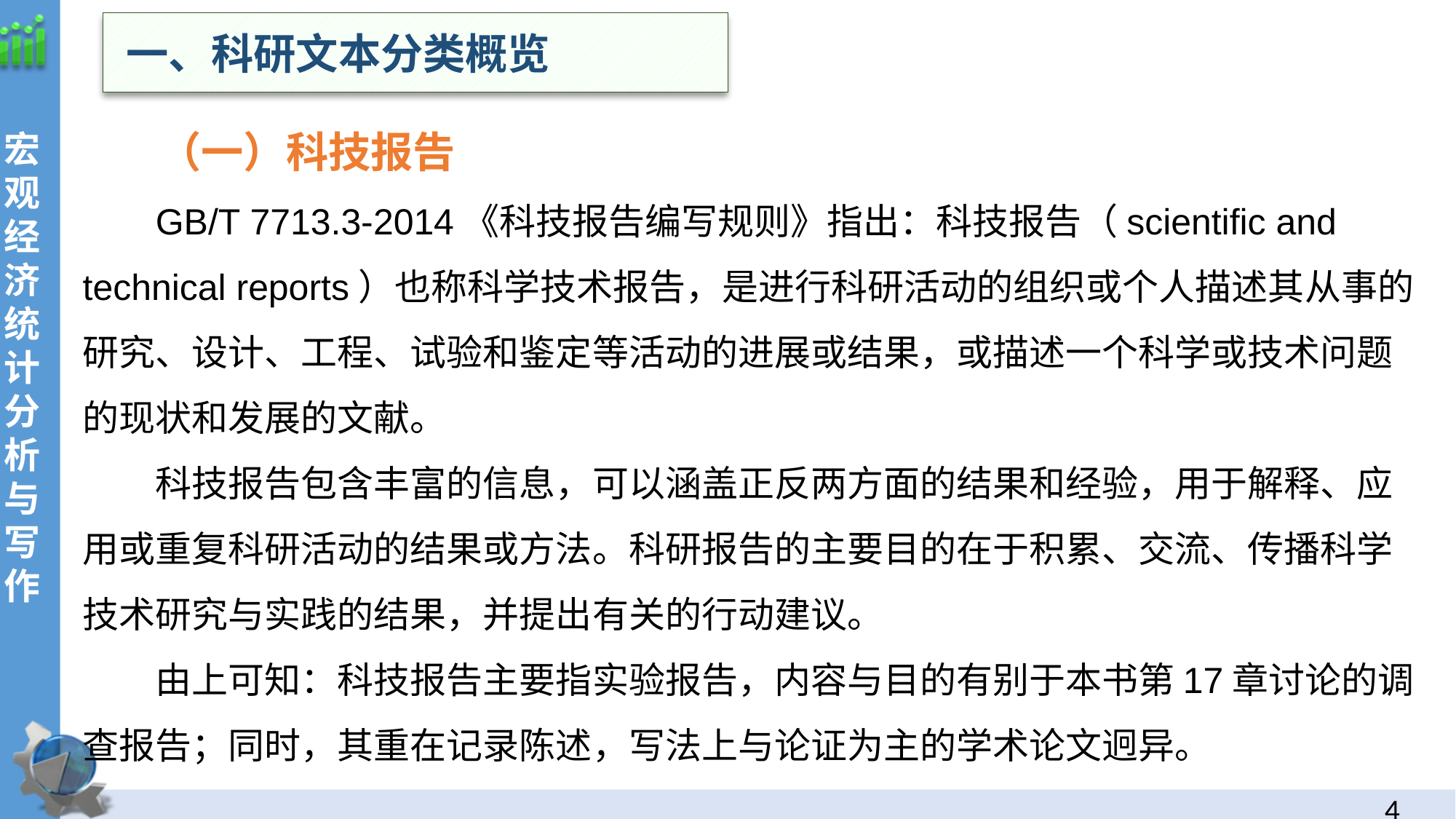

一、科研文本分类概览

         （一）科技报告
GB/T 7713.3-2014《科技报告编写规则》指出：科技报告（scientific and technical reports）也称科学技术报告，是进行科研活动的组织或个人描述其从事的研究、设计、工程、试验和鉴定等活动的进展或结果，或描述一个科学或技术问题的现状和发展的文献。
科技报告包含丰富的信息，可以涵盖正反两方面的结果和经验，用于解释、应用或重复科研活动的结果或方法。科研报告的主要目的在于积累、交流、传播科学技术研究与实践的结果，并提出有关的行动建议。
由上可知：科技报告主要指实验报告，内容与目的有别于本书第17章讨论的调查报告；同时，其重在记录陈述，写法上与论证为主的学术论文迥异。

4